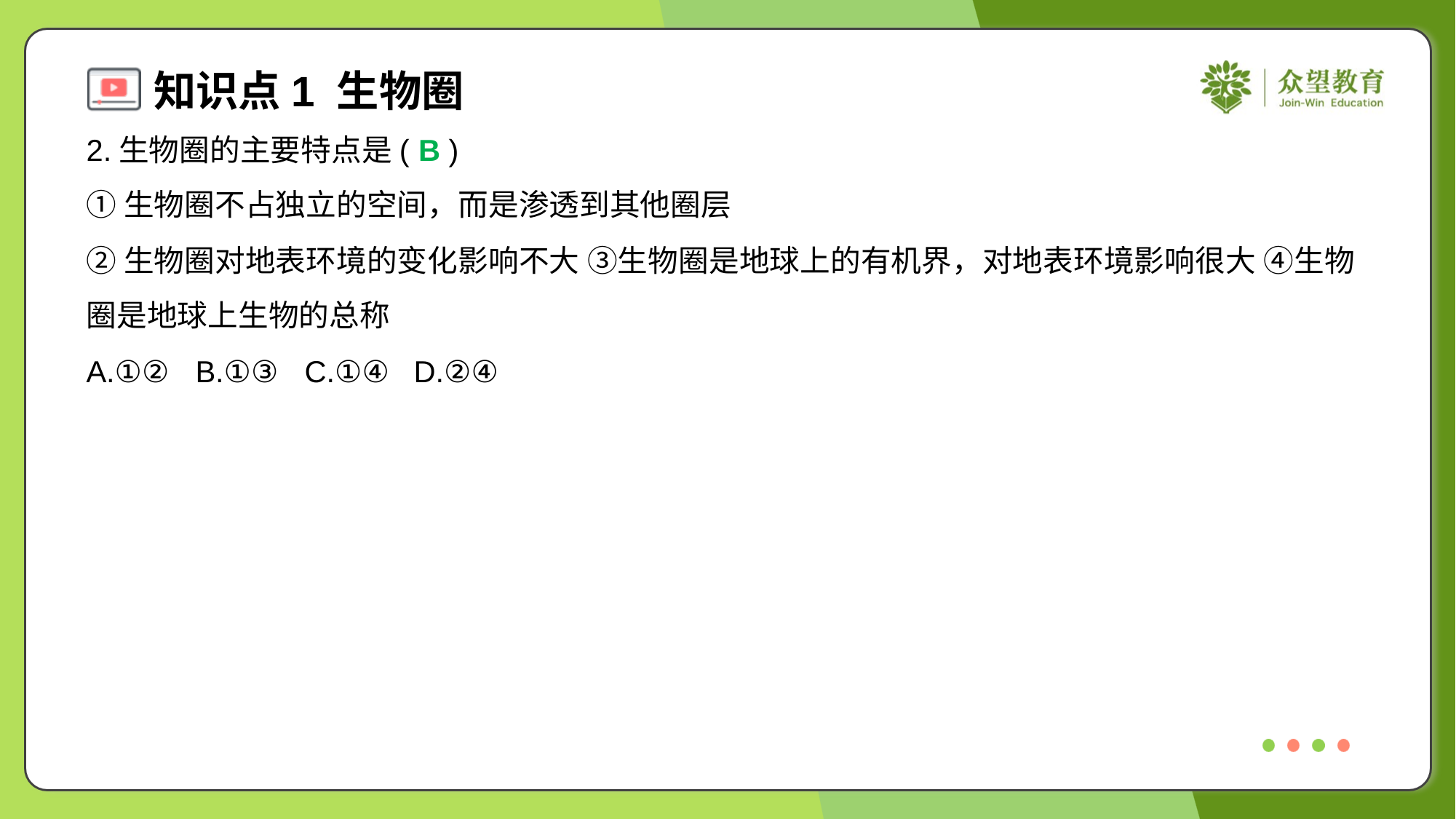

2.生物圈的主要特点是(     )
B
①生物圈不占独立的空间，而是渗透到其他圈层
②生物圈对地表环境的变化影响不大 ③生物圈是地球上的有机界，对地表环境影响很大 ④生物
圈是地球上生物的总称
A.①②	B.①③	C.①④	D.②④